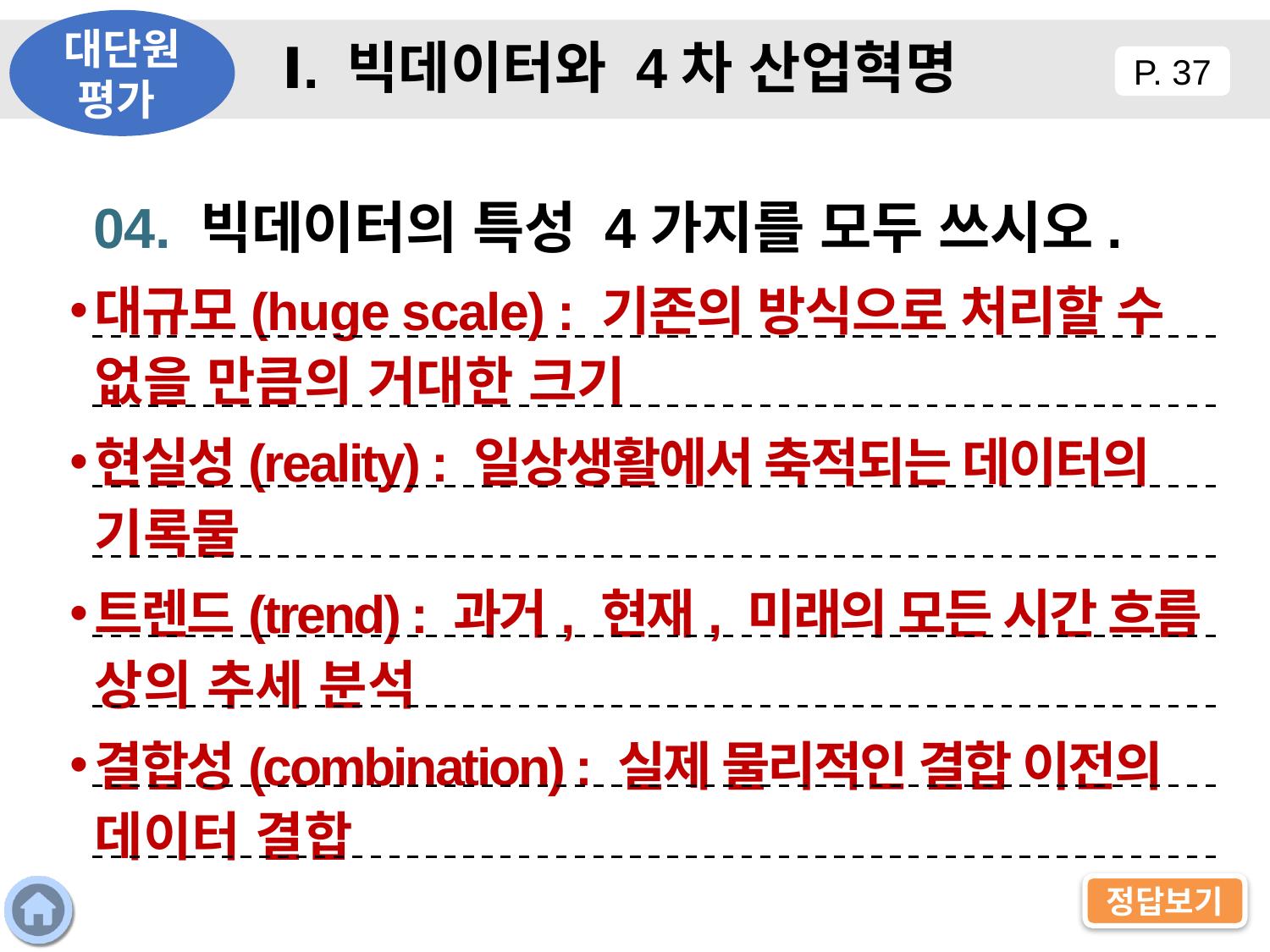

대단원 평가

Ⅰ. 빅데이터와 4차 산업혁명
P. 37
04. 빅데이터의 특성 4가지를 모두 쓰시오.
대규모(huge scale) : 기존의 방식으로 처리할 수 없을 만큼의 거대한 크기
현실성(reality) : 일상생활에서 축적되는 데이터의 기록물
트렌드(trend) : 과거, 현재, 미래의 모든 시간 흐름 상의 추세 분석
결합성(combination) : 실제 물리적인 결합 이전의 데이터 결합
정답보기